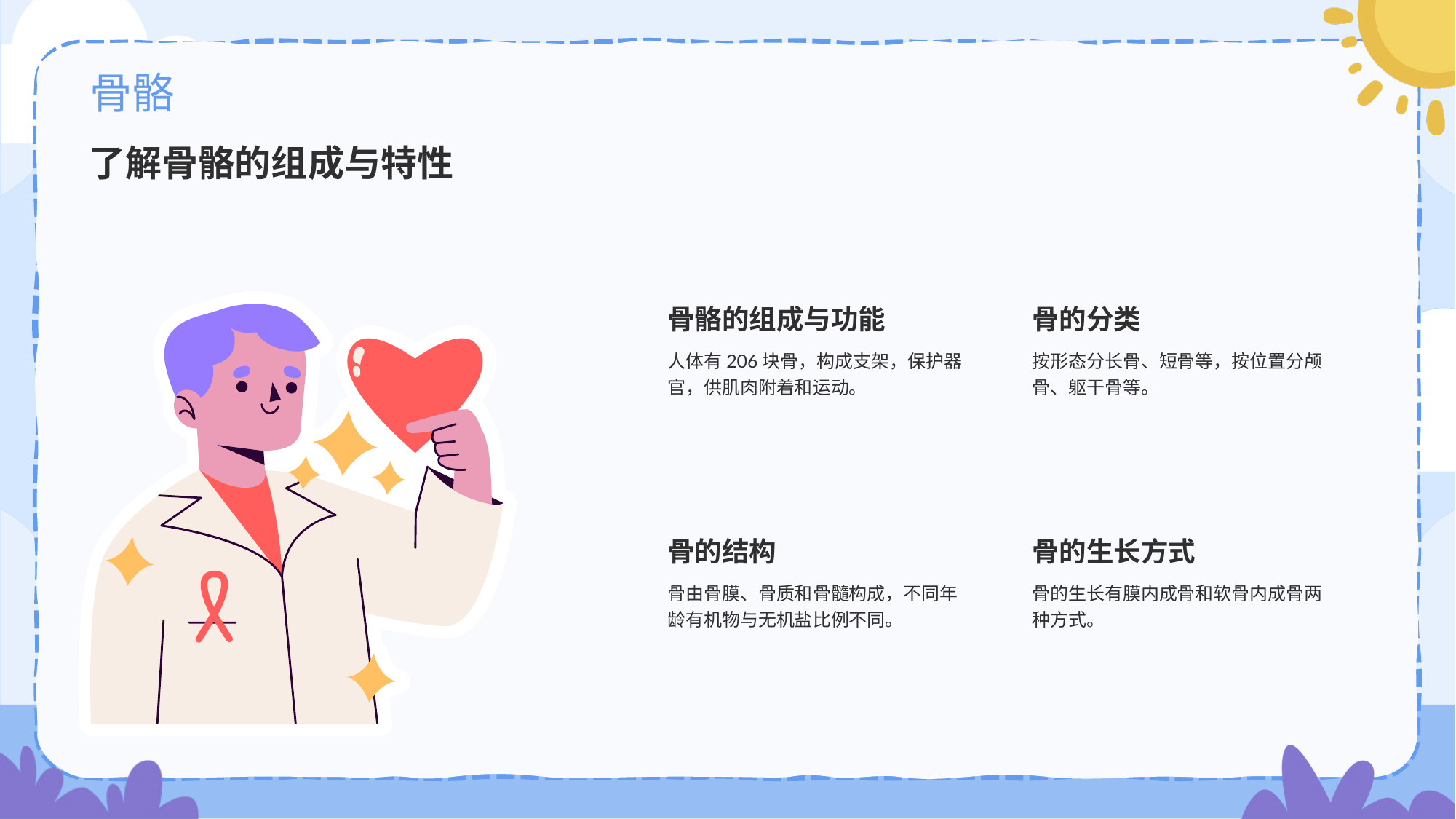

# 骨骼
了解骨骼的组成与特性
骨骼的组成与功能
人体有206块骨，构成支架，保护器官，供肌肉附着和运动。
骨的分类
按形态分长骨、短骨等，按位置分颅骨、躯干骨等。

骨的结构
骨由骨膜、骨质和骨髓构成，不同年龄有机物与无机盐比例不同。
骨的生长方式
骨的生长有膜内成骨和软骨内成骨两种方式。